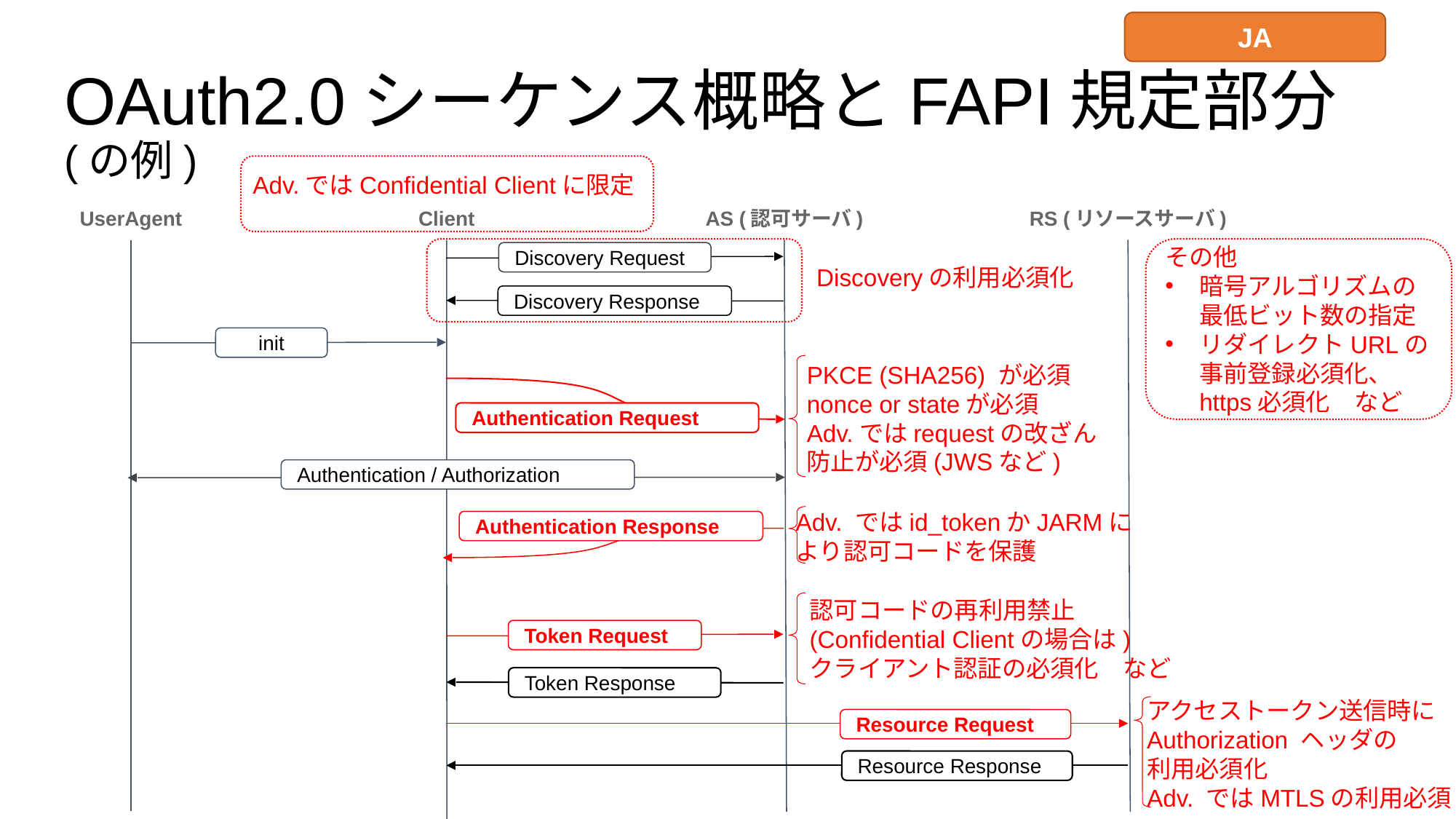

JA
OAuth2.0シーケンス概略とFAPI規定部分(の例)

Adv.ではConfidential Clientに限定
UserAgent
Client
AS (認可サーバ)
RS (リソースサーバ)

その他
暗号アルゴリズムの最低ビット数の指定
リダイレクトURLの事前登録必須化、 https必須化　など
Discovery Request
Discoveryの利用必須化
Discovery Response
init
PKCE (SHA256) が必須
nonce or stateが必須
Adv.ではrequestの改ざん防止が必須(JWSなど)

Authentication Request
Authentication / Authorization
Adv. ではid_tokenかJARMに
より認可コードを保護

Authentication Response
認可コードの再利用禁止
(Confidential Clientの場合は)
クライアント認証の必須化　など

Token Request
Token Response
アクセストークン送信時に
Authorization ヘッダの
利用必須化
Adv. ではMTLSの利用必須

Resource Request
Resource Response